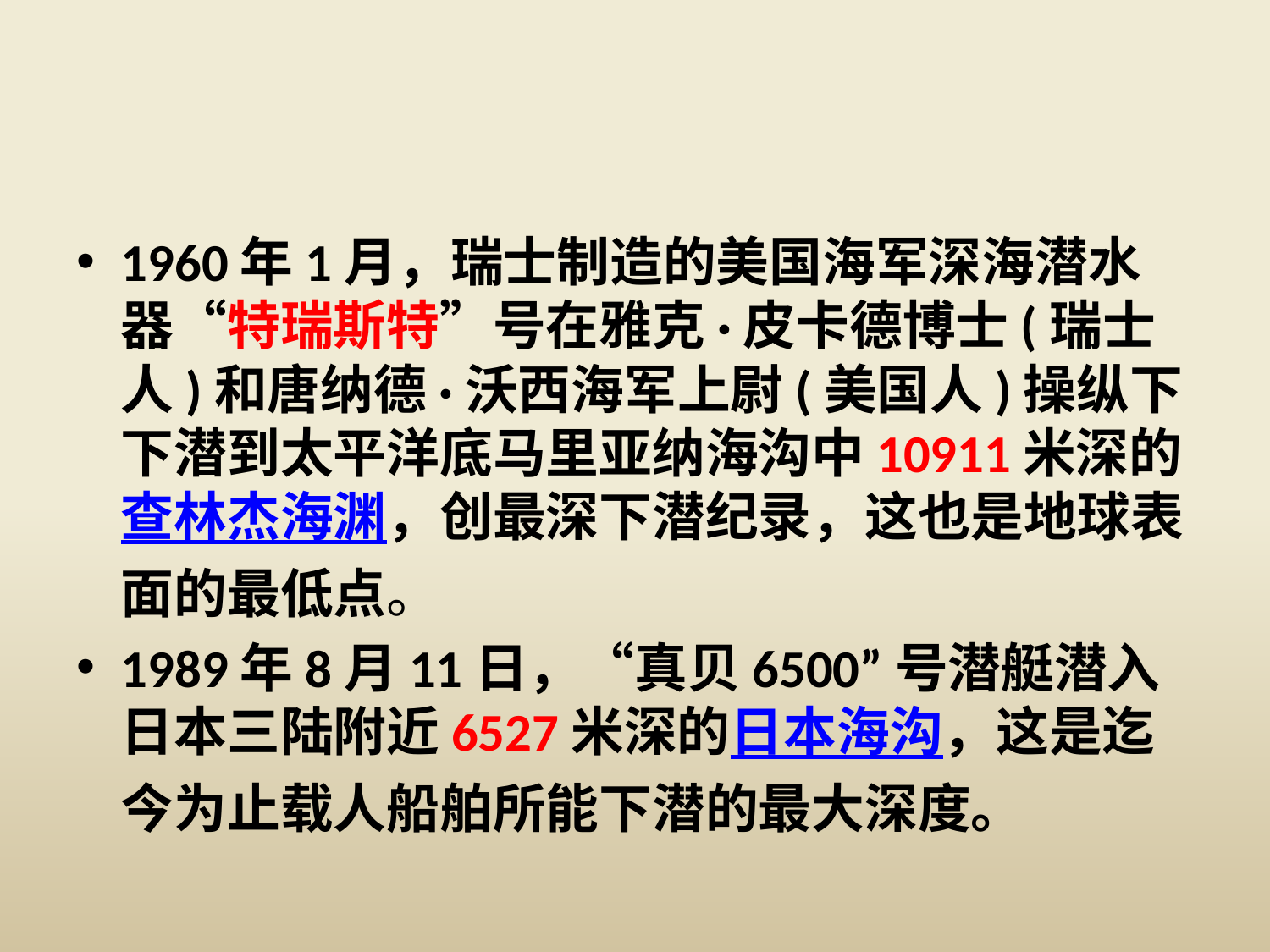

#
1960年1月，瑞士制造的美国海军深海潜水器“特瑞斯特”号在雅克·皮卡德博士(瑞士人)和唐纳德·沃西海军上尉(美国人)操纵下下潜到太平洋底马里亚纳海沟中10911米深的查林杰海渊，创最深下潜纪录，这也是地球表面的最低点。
1989年8月11日，“真贝6500”号潜艇潜入日本三陆附近6527米深的日本海沟，这是迄今为止载人船舶所能下潜的最大深度。